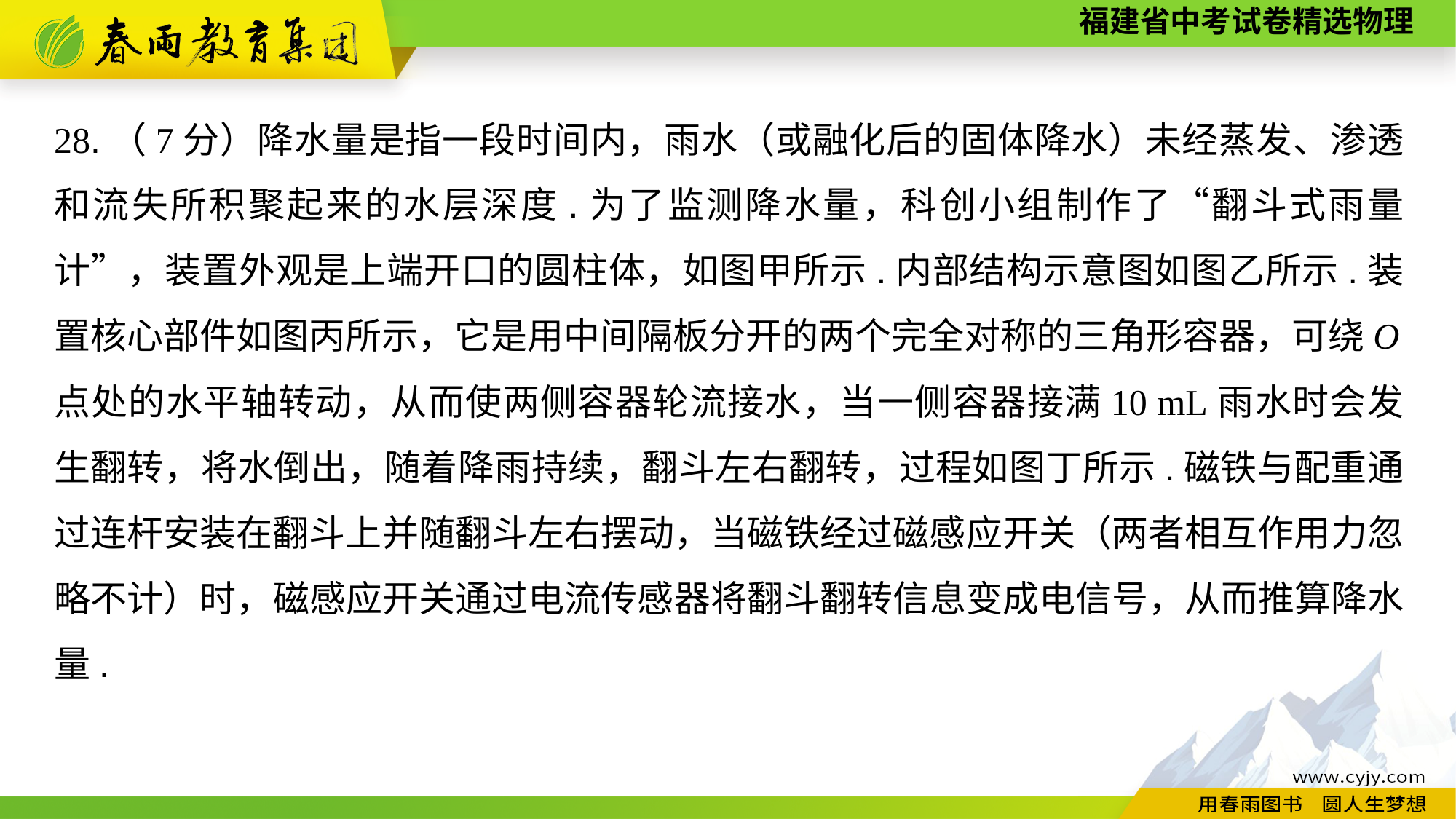

28.（7分）降水量是指一段时间内，雨水（或融化后的固体降水）未经蒸发、渗透和流失所积聚起来的水层深度.为了监测降水量，科创小组制作了“翻斗式雨量计”，装置外观是上端开口的圆柱体，如图甲所示.内部结构示意图如图乙所示.装置核心部件如图丙所示，它是用中间隔板分开的两个完全对称的三角形容器，可绕O点处的水平轴转动，从而使两侧容器轮流接水，当一侧容器接满10 mL雨水时会发生翻转，将水倒出，随着降雨持续，翻斗左右翻转，过程如图丁所示.磁铁与配重通过连杆安装在翻斗上并随翻斗左右摆动，当磁铁经过磁感应开关（两者相互作用力忽略不计）时，磁感应开关通过电流传感器将翻斗翻转信息变成电信号，从而推算降水量.